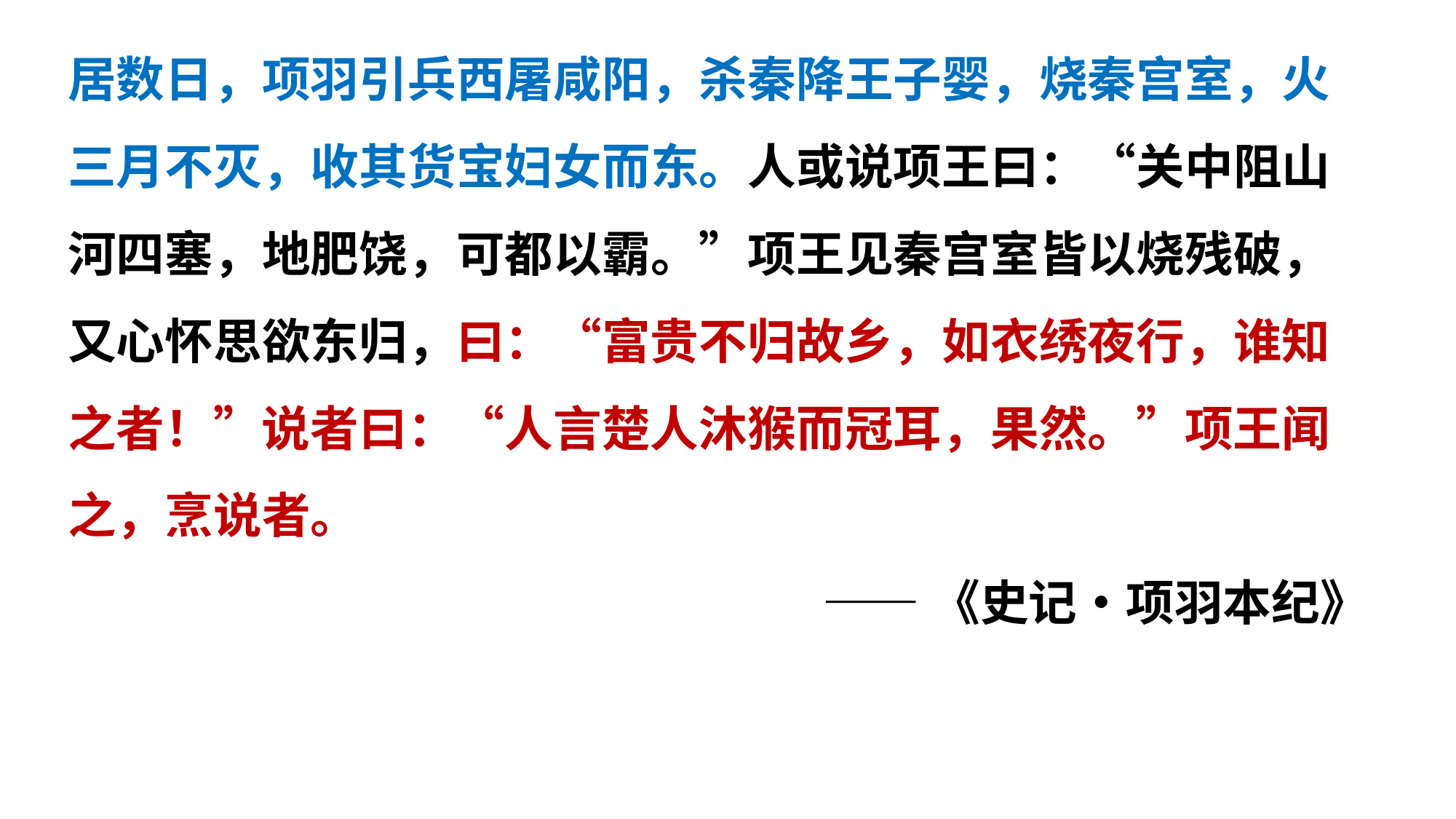

居数日，项羽引兵西屠咸阳，杀秦降王子婴，烧秦宫室，火三月不灭，收其货宝妇女而东。人或说项王曰：“关中阻山河四塞，地肥饶，可都以霸。”项王见秦宫室皆以烧残破，又心怀思欲东归，曰：“富贵不归故乡，如衣绣夜行，谁知之者！”说者曰：“人言楚人沐猴而冠耳，果然。”项王闻之，烹说者。
——《史记•项羽本纪》